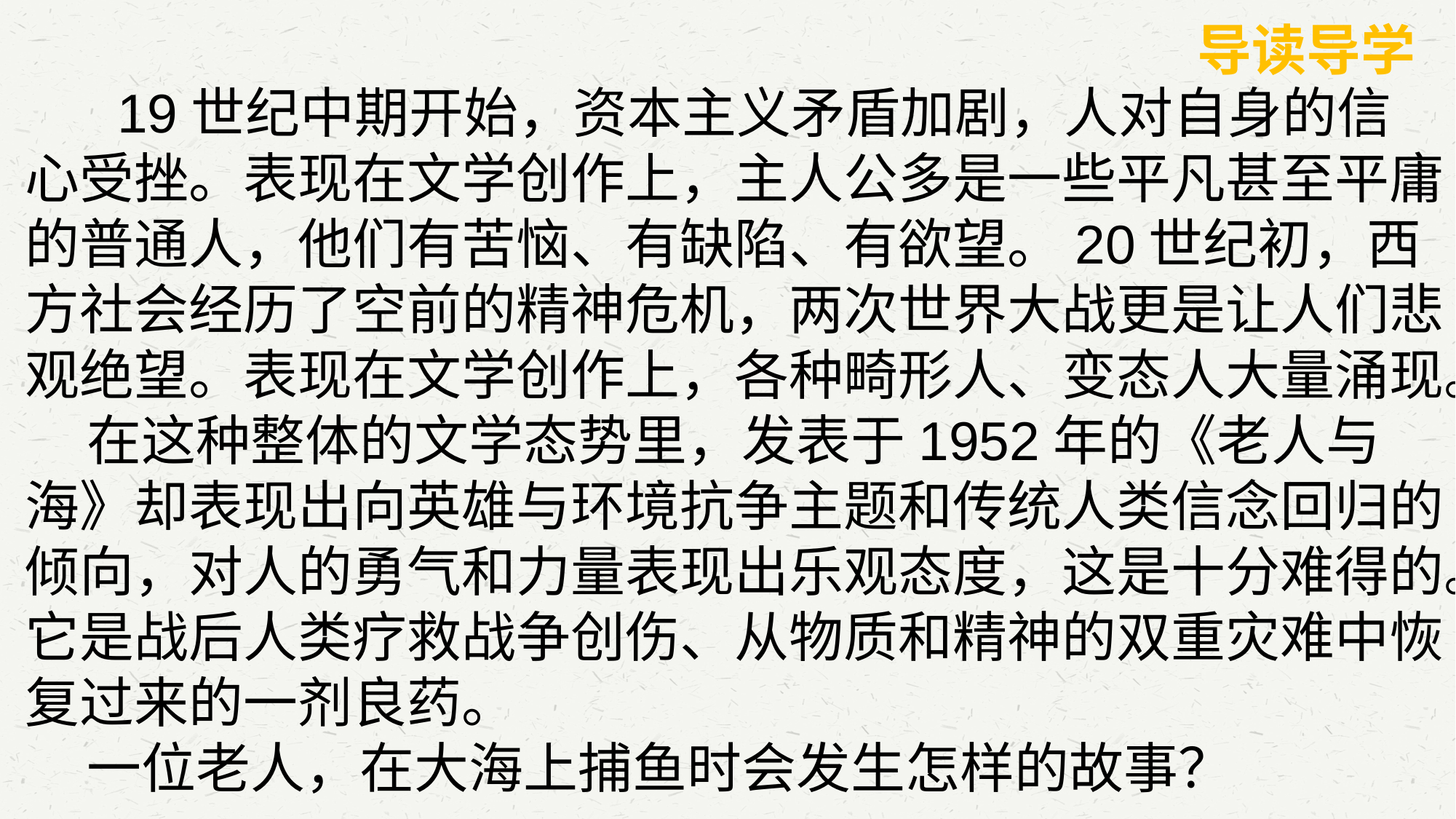

导读导学
         19世纪中期开始，资本主义矛盾加剧，人对自身的信心受挫。表现在文学创作上，主人公多是一些平凡甚至平庸的普通人，他们有苦恼、有缺陷、有欲望。20世纪初，西方社会经历了空前的精神危机，两次世界大战更是让人们悲观绝望。表现在文学创作上，各种畸形人、变态人大量涌现。
    在这种整体的文学态势里，发表于1952年的《老人与海》却表现出向英雄与环境抗争主题和传统人类信念回归的倾向，对人的勇气和力量表现出乐观态度，这是十分难得的。它是战后人类疗救战争创伤、从物质和精神的双重灾难中恢复过来的一剂良药。
    一位老人，在大海上捕鱼时会发生怎样的故事？